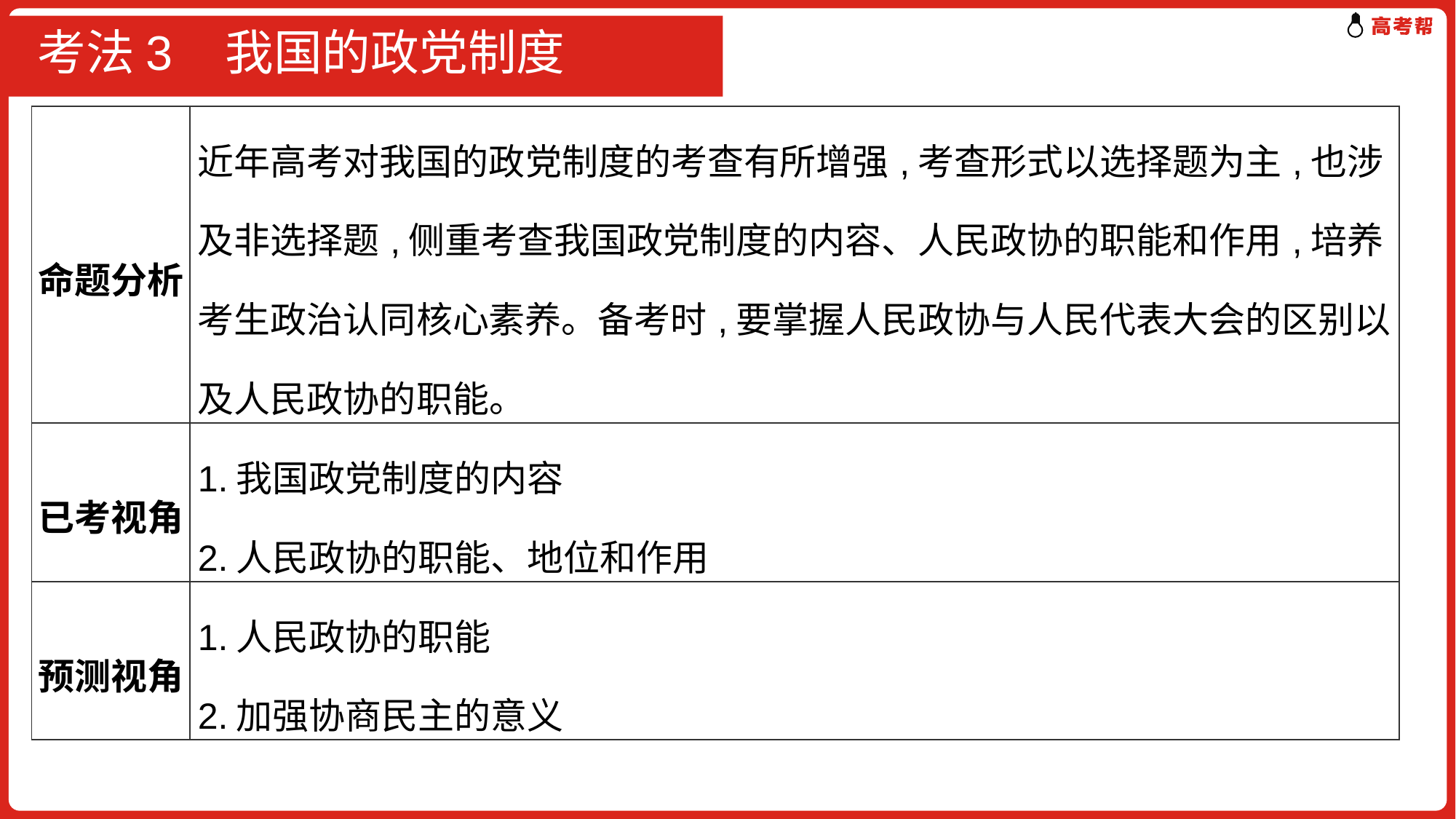

# 考法3   我国的政党制度
| 命题分析 | 近年高考对我国的政党制度的考查有所增强,考查形式以选择题为主,也涉及非选择题,侧重考查我国政党制度的内容、人民政协的职能和作用,培养考生政治认同核心素养。备考时,要掌握人民政协与人民代表大会的区别以及人民政协的职能。 |
| --- | --- |
| 已考视角 | 1.我国政党制度的内容 2.人民政协的职能、地位和作用 |
| 预测视角 | 1.人民政协的职能 2.加强协商民主的意义 |